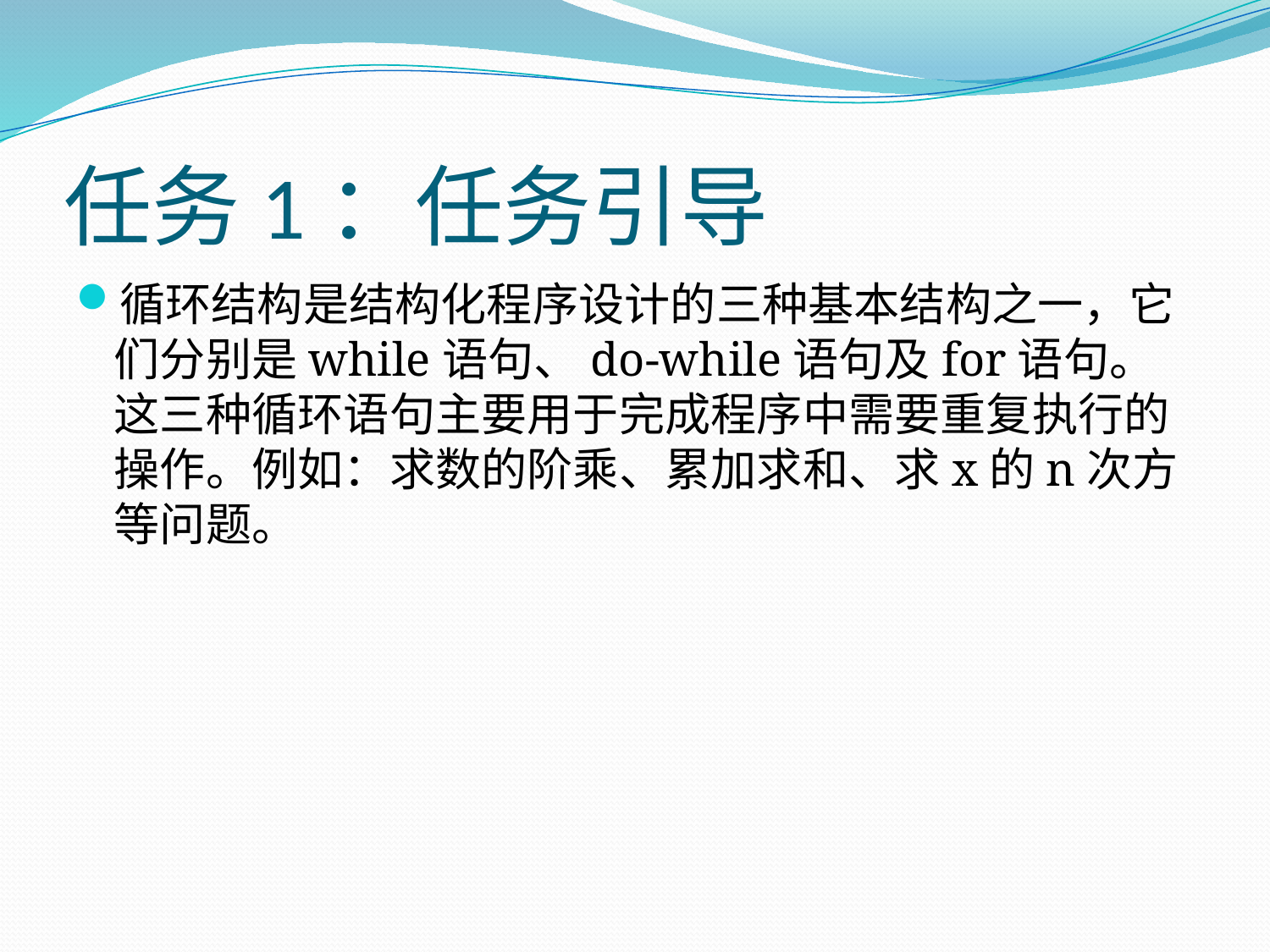

# 任务1：任务引导
循环结构是结构化程序设计的三种基本结构之一，它们分别是while语句、do-while语句及for语句。这三种循环语句主要用于完成程序中需要重复执行的操作。例如：求数的阶乘、累加求和、求x的n次方等问题。